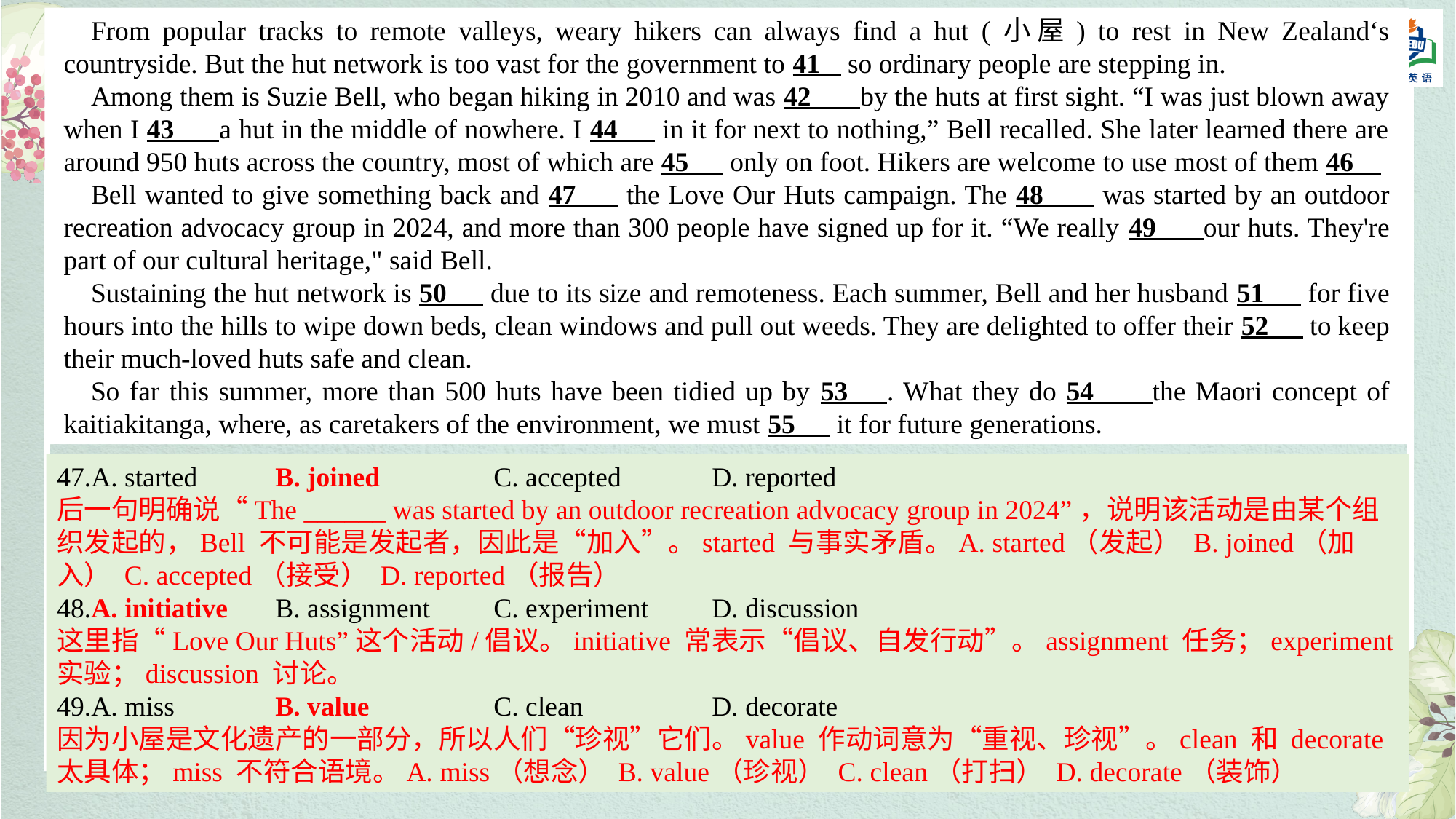

From popular tracks to remote valleys, weary hikers can always find a hut (小屋) to rest in New Zealand‘s countryside. But the hut network is too vast for the government to 41    so ordinary people are stepping in.
Among them is Suzie Bell, who began hiking in 2010 and was 42       by the huts at first sight. “I was just blown away when I 43      a hut in the middle of nowhere. I 44      in it for next to nothing,” Bell recalled. She later learned there are around 950 huts across the country, most of which are 45      only on foot. Hikers are welcome to use most of them 46
Bell wanted to give something back and 47      the Love Our Huts campaign. The 48       was started by an outdoor recreation advocacy group in 2024, and more than 300 people have signed up for it. “We really 49      our huts. They're part of our cultural heritage," said Bell.
Sustaining the hut network is 50      due to its size and remoteness. Each summer, Bell and her husband 51      for five hours into the hills to wipe down beds, clean windows and pull out weeds. They are delighted to offer their 52      to keep their much-loved huts safe and clean.
So far this summer, more than 500 huts have been tidied up by 53    . What they do 54      the Maori concept of kaitiakitanga, where, as caretakers of the environment, we must 55      it for future generations.
47.A. started 	B. joined 	C. accepted 	D. reported
后一句明确说“The ______ was started by an outdoor recreation advocacy group in 2024”，说明该活动是由某个组织发起的，Bell 不可能是发起者，因此是“加入”。started 与事实矛盾。A. started（发起） B. joined（加入） C. accepted（接受） D. reported（报告）
48.A. initiative 	B. assignment 	C. experiment 	D. discussion
这里指“Love Our Huts”这个活动/倡议。initiative 常表示“倡议、自发行动”。assignment 任务；experiment 实验；discussion 讨论。
49.A. miss 	B. value 	C. clean 	D. decorate
因为小屋是文化遗产的一部分，所以人们“珍视”它们。value 作动词意为“重视、珍视”。clean 和 decorate 太具体；miss 不符合语境。A. miss（想念） B. value（珍视） C. clean（打扫） D. decorate（装饰）